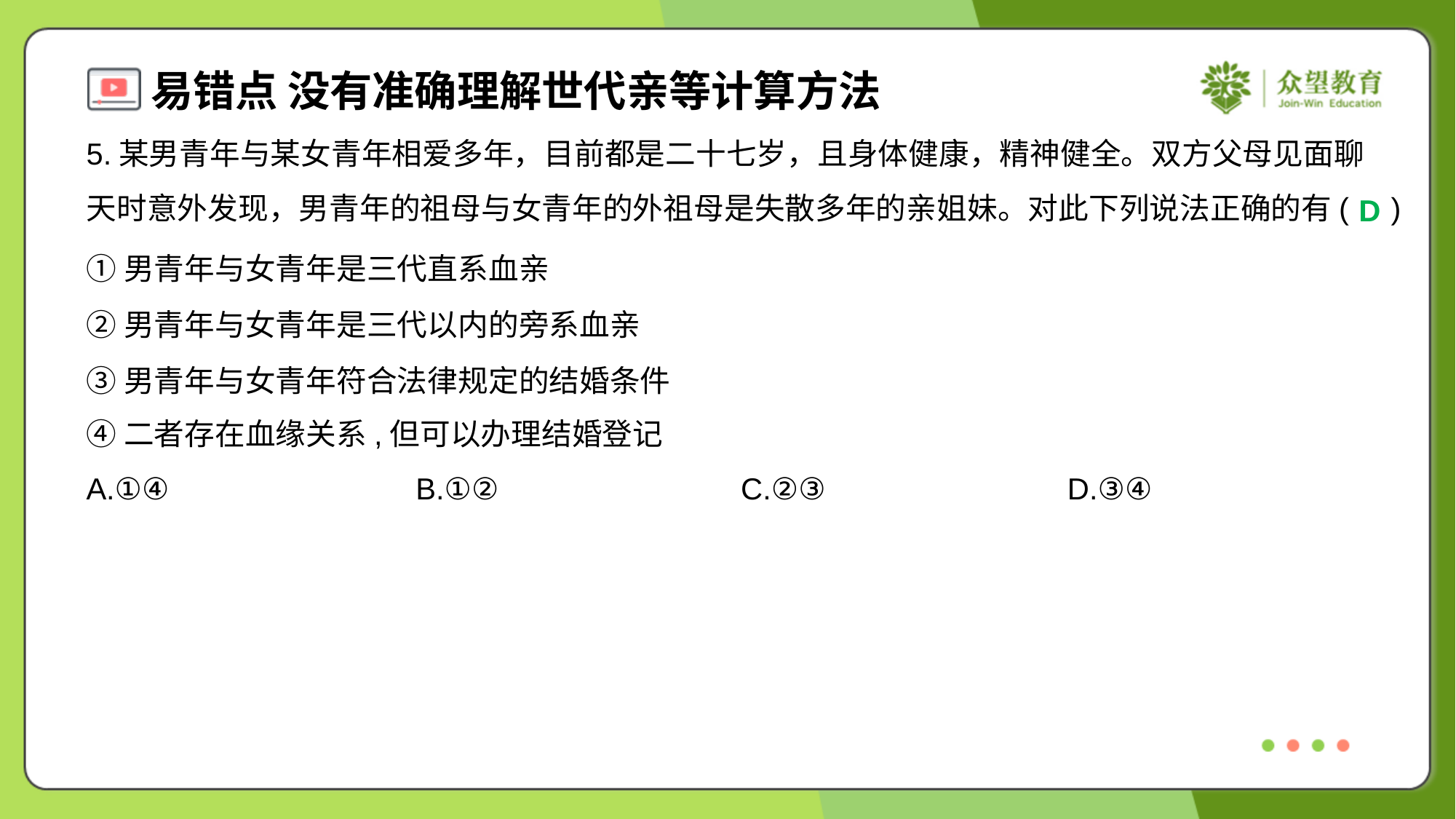

5.某男青年与某女青年相爱多年，目前都是二十七岁，且身体健康，精神健全。双方父母见面聊
天时意外发现，男青年的祖母与女青年的外祖母是失散多年的亲姐妹。对此下列说法正确的有(     )
D
①男青年与女青年是三代直系血亲
②男青年与女青年是三代以内的旁系血亲
③男青年与女青年符合法律规定的结婚条件
④二者存在血缘关系,但可以办理结婚登记
A.①④	B.①②	C.②③	D.③④